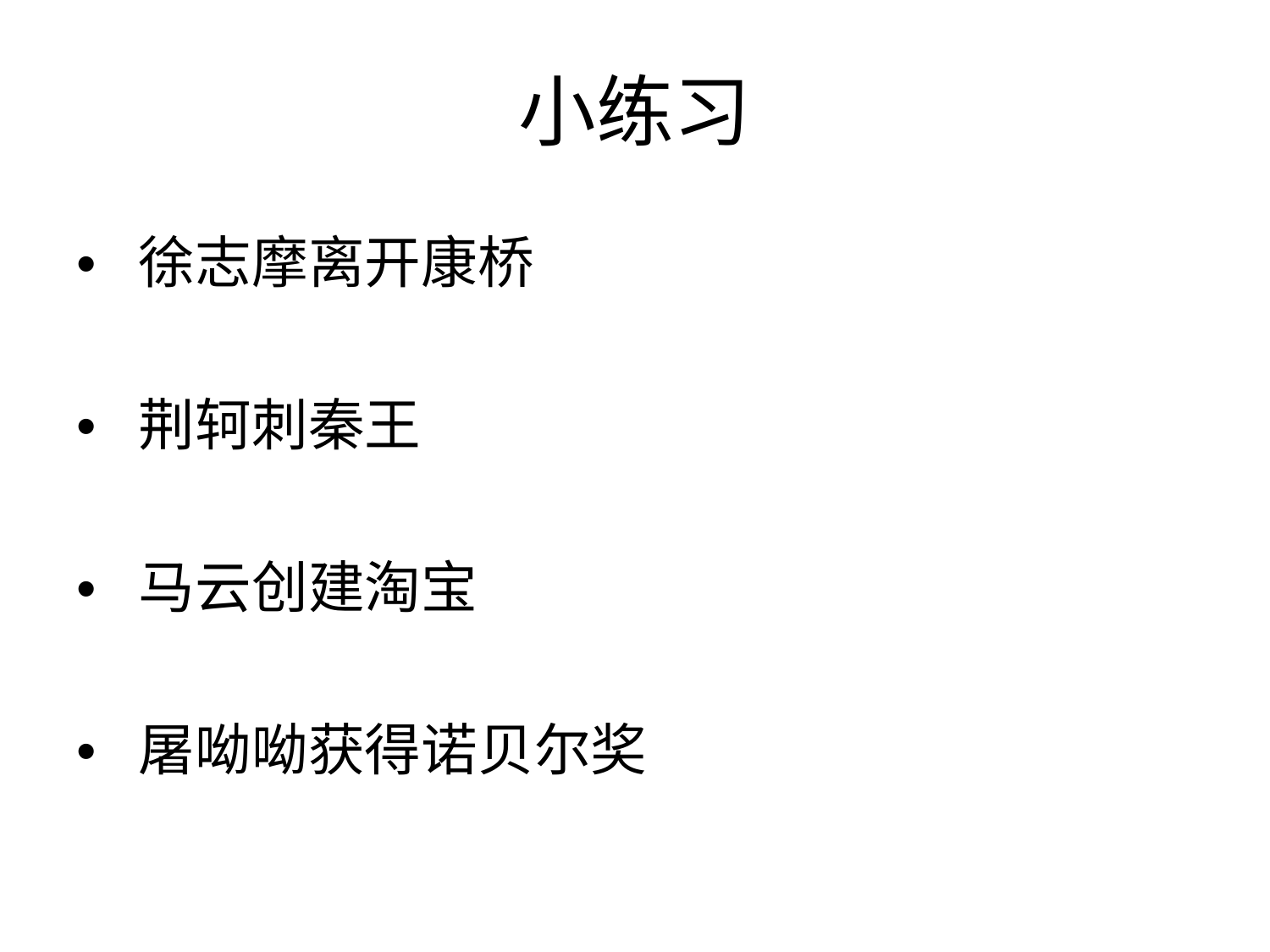

小练习
• 徐志摩离开康桥
• 荆轲刺秦王
• 马云创建淘宝
• 屠呦呦获得诺贝尔奖